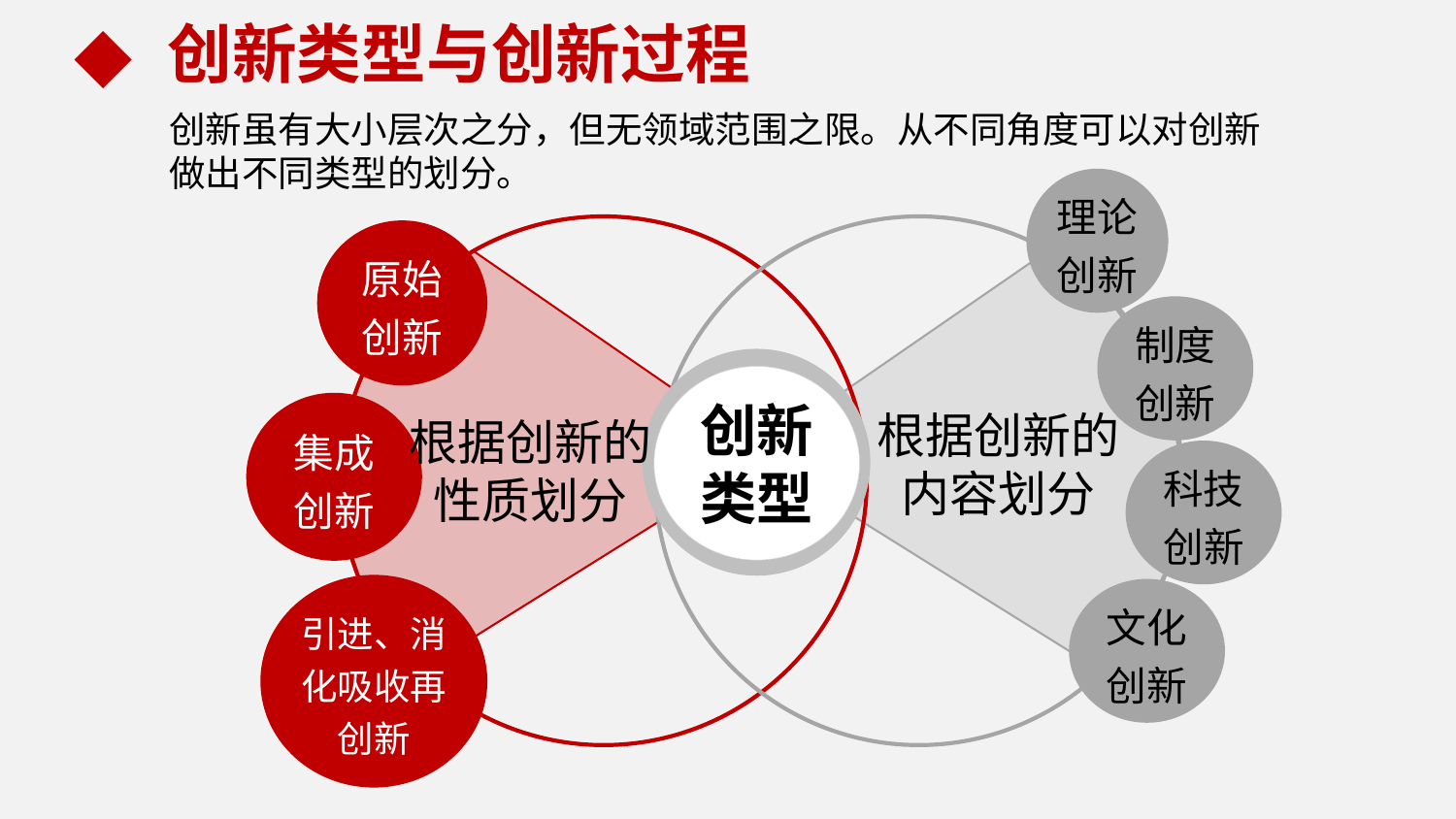

创新类型与创新过程
创新虽有大小层次之分，但无领域范围之限。从不同角度可以对创新做出不同类型的划分。

理论
创新

原始创新

制度创新

创新类型
集成创新
根据创新的内容划分
根据创新的
性质划分
科技创新
引进、消化吸收再创新
文化创新